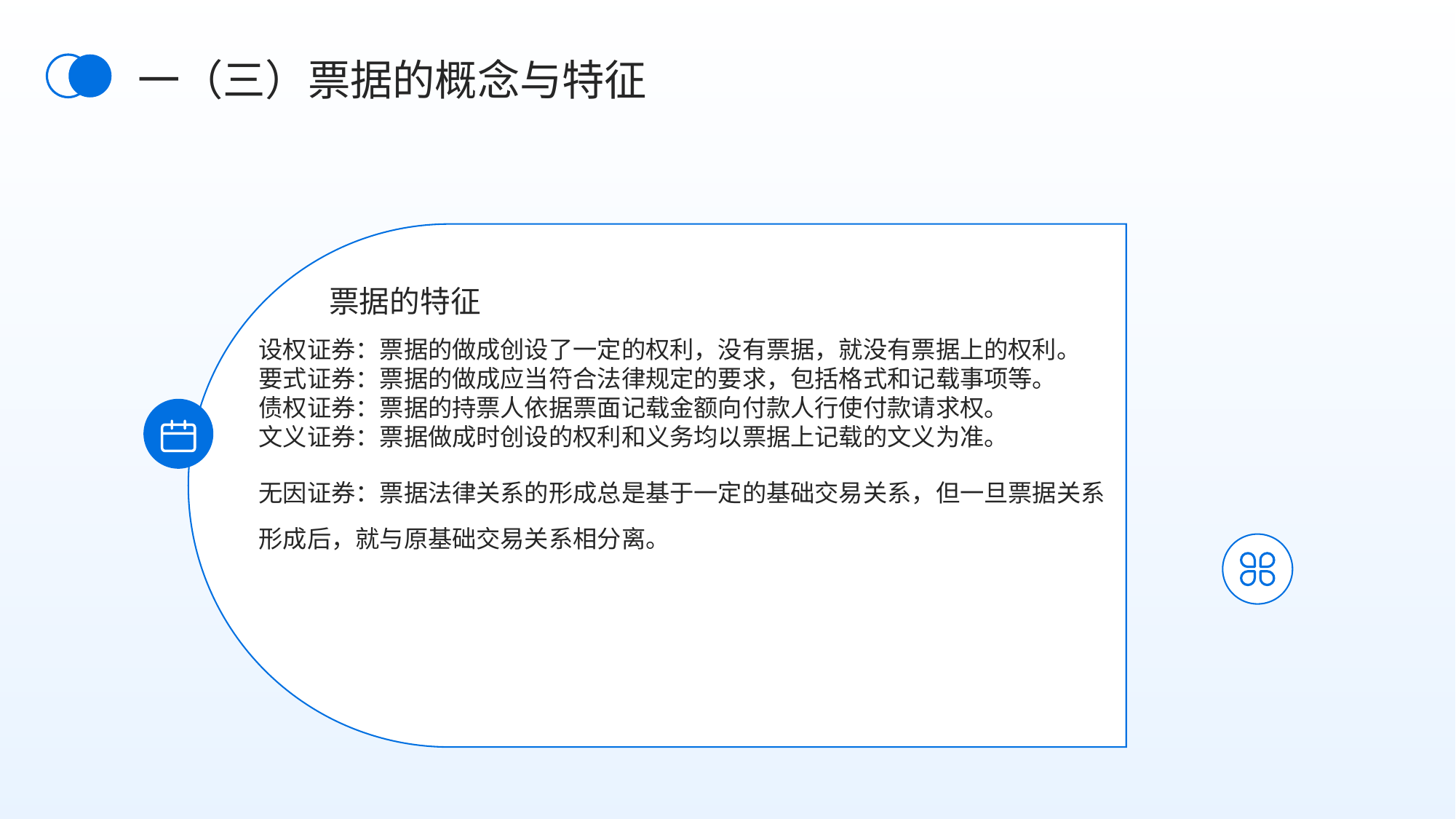

一（三）票据的概念与特征

票据的特征
设权证券：票据的做成创设了一定的权利，没有票据，就没有票据上的权利。
要式证券：票据的做成应当符合法律规定的要求，包括格式和记载事项等。
债权证券：票据的持票人依据票面记载金额向付款人行使付款请求权。
文义证券：票据做成时创设的权利和义务均以票据上记载的文义为准。
无因证券：票据法律关系的形成总是基于一定的基础交易关系，但一旦票据关系形成后，就与原基础交易关系相分离。